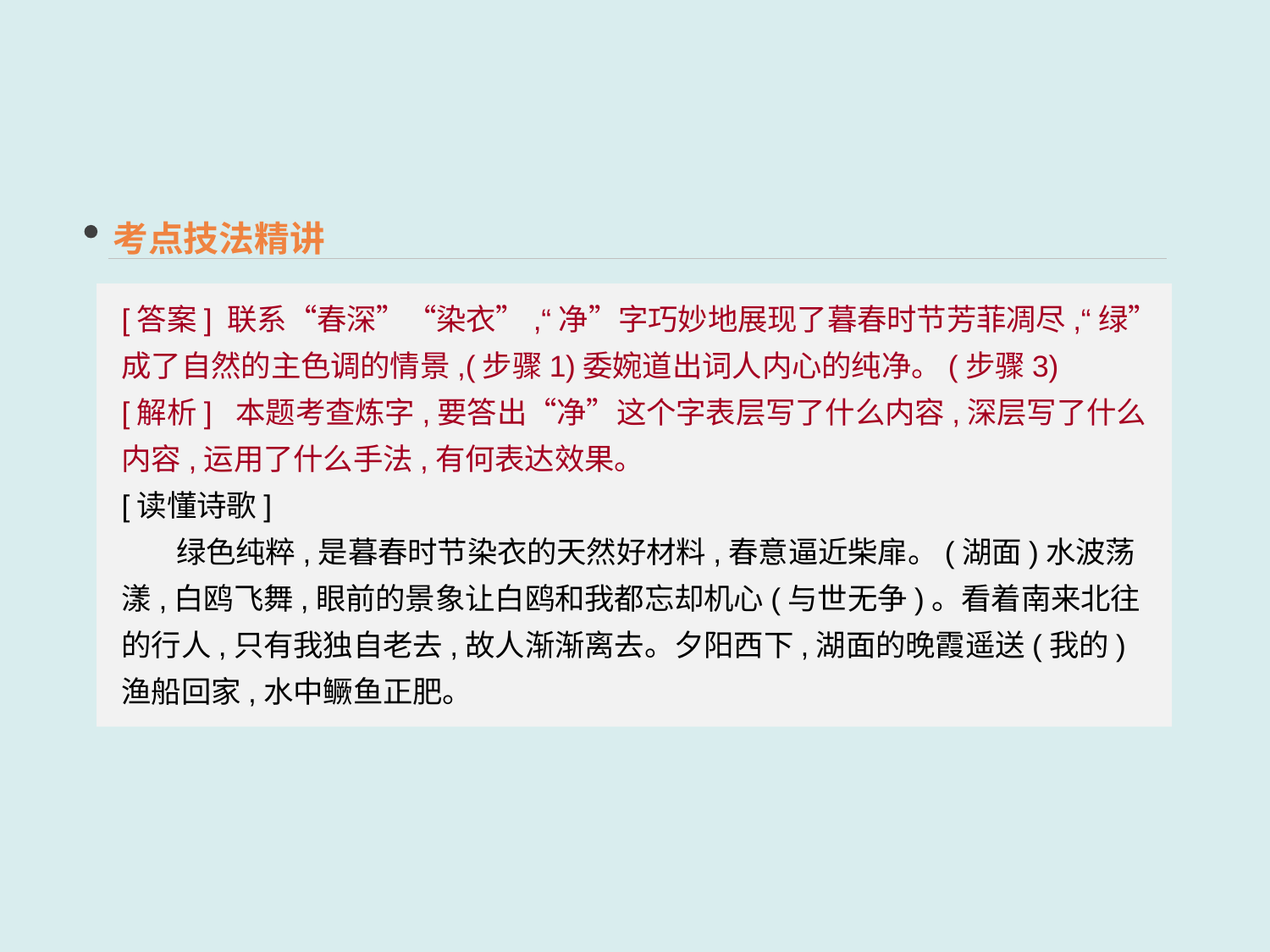

考点技法精讲

[答案] 联系“春深”“染衣”,“净”字巧妙地展现了暮春时节芳菲凋尽,“绿”成了自然的主色调的情景,(步骤1)委婉道出词人内心的纯净。(步骤3)
[解析]  本题考查炼字,要答出“净”这个字表层写了什么内容,深层写了什么内容,运用了什么手法,有何表达效果。
[读懂诗歌]
       绿色纯粹,是暮春时节染衣的天然好材料,春意逼近柴扉。(湖面)水波荡漾,白鸥飞舞,眼前的景象让白鸥和我都忘却机心(与世无争)。看着南来北往的行人,只有我独自老去,故人渐渐离去。夕阳西下,湖面的晚霞遥送(我的)渔船回家,水中鳜鱼正肥。